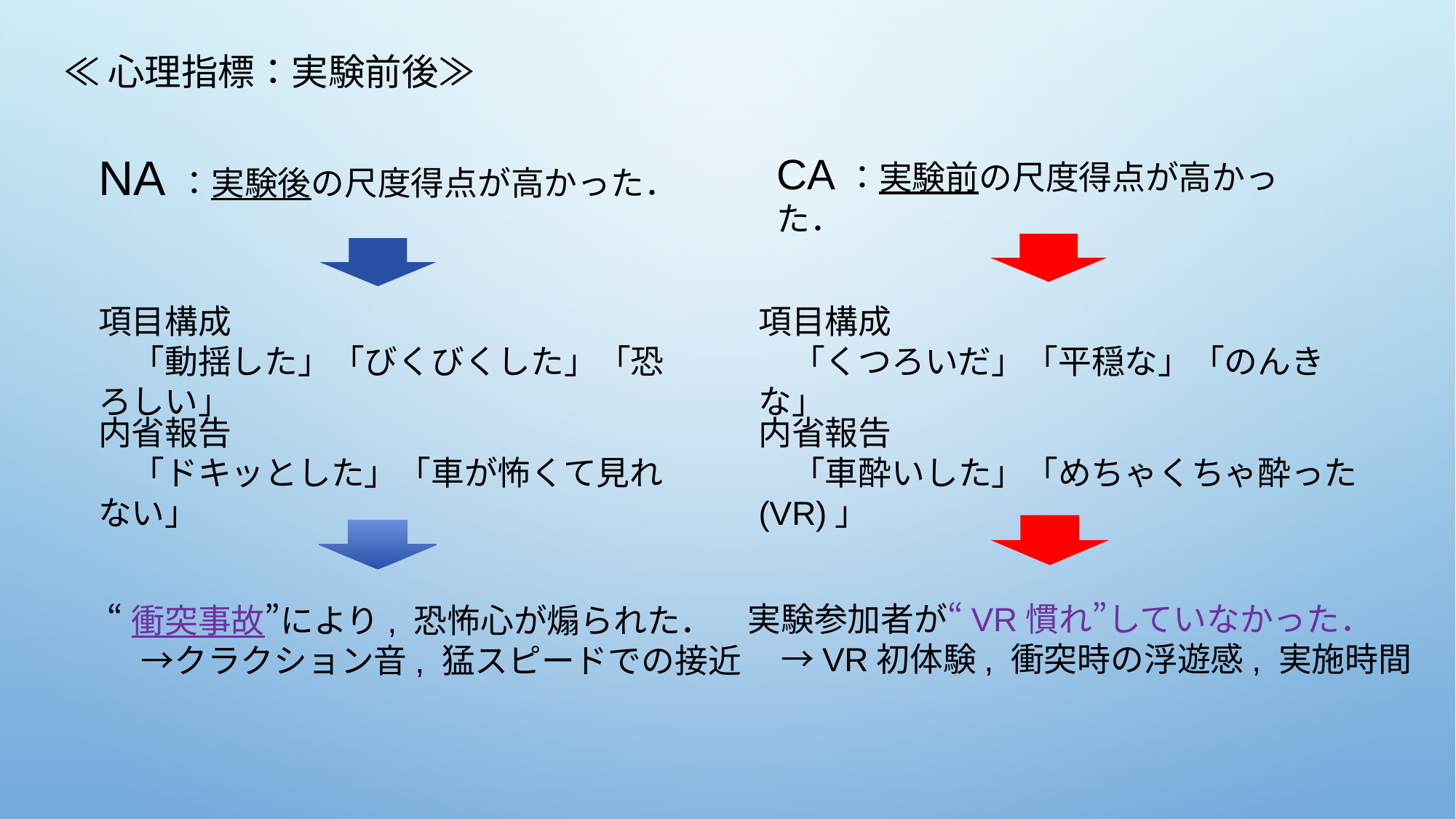

# ≪心理指標：実験前後≫
NA：実験後の尺度得点が高かった．
CA：実験前の尺度得点が高かった．

項目構成
　「動揺した」「びくびくした」「恐ろしい」
項目構成
　「くつろいだ」「平穏な」「のんきな」
内省報告
　「ドキッとした」「車が怖くて見れない」
内省報告
　「車酔いした」「めちゃくちゃ酔った(VR)」

実験参加者が“VR慣れ”していなかった．
　→VR初体験, 衝突時の浮遊感, 実施時間
“衝突事故”により, 恐怖心が煽られた．
　→クラクション音, 猛スピードでの接近​